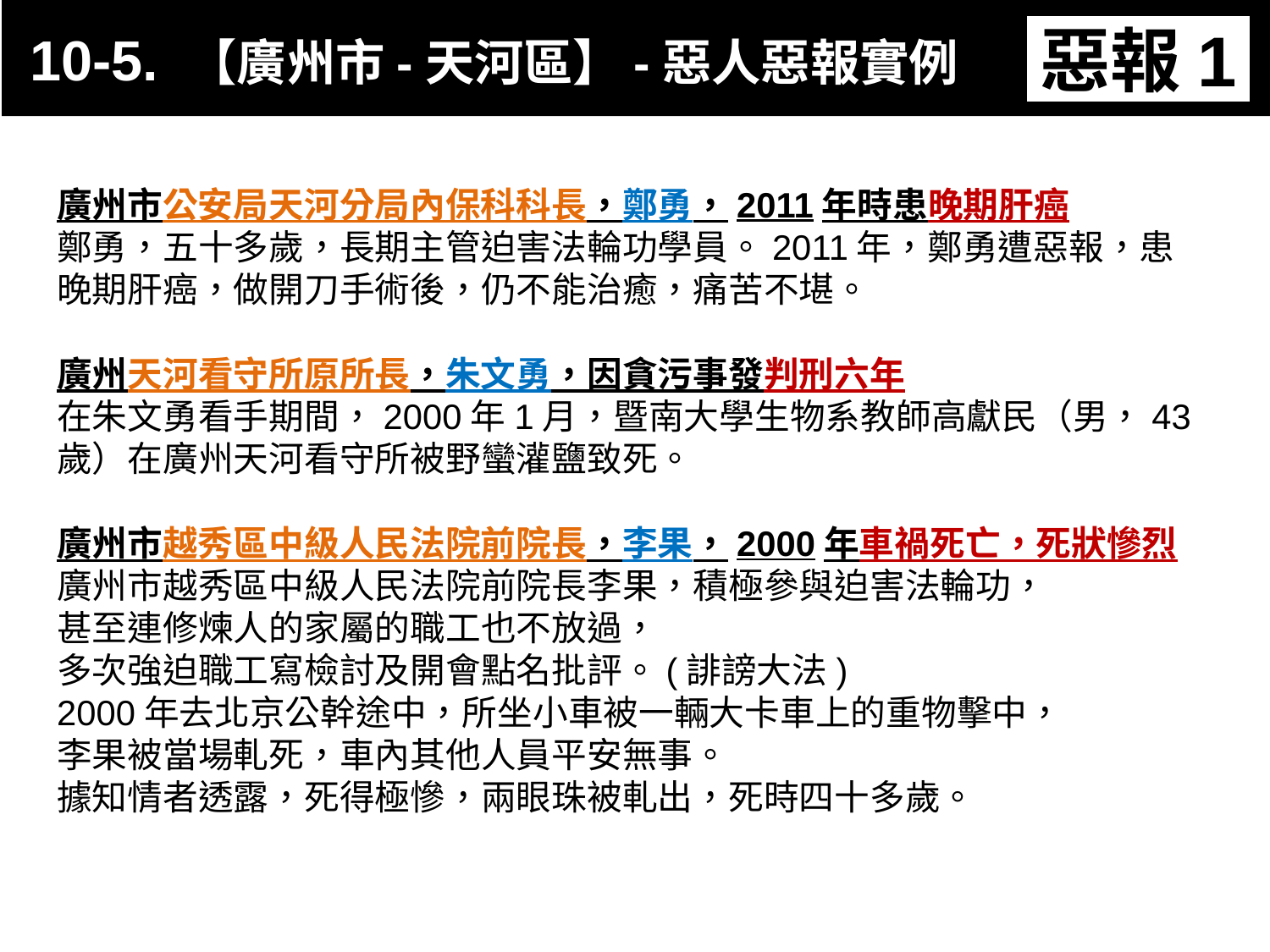

10-5. 【廣州市-天河區】-惡人惡報實例
惡報1
11-3. XX市官員惡報實例
廣州市公安局天河分局內保科科長，鄭勇，2011年時患晚期肝癌
鄭勇，五十多歲，長期主管迫害法輪功學員。2011年，鄭勇遭惡報，患晚期肝癌，做開刀手術後，仍不能治癒，痛苦不堪。

廣州天河看守所原所長，朱文勇，因貪污事發判刑六年
在朱文勇看手期間，2000年1月，暨南大學生物系教師高獻民（男，43歲）在廣州天河看守所被野蠻灌鹽致死。

廣州市越秀區中級人民法院前院長，李果，2000年車禍死亡，死狀慘烈
廣州市越秀區中級人民法院前院長李果，積極參與迫害法輪功，
甚至連修煉人的家屬的職工也不放過，
多次強迫職工寫檢討及開會點名批評。(誹謗大法)
2000年去北京公幹途中，所坐小車被一輛大卡車上的重物擊中，
李果被當場軋死，車內其他人員平安無事。
據知情者透露，死得極慘，兩眼珠被軋出，死時四十多歲。